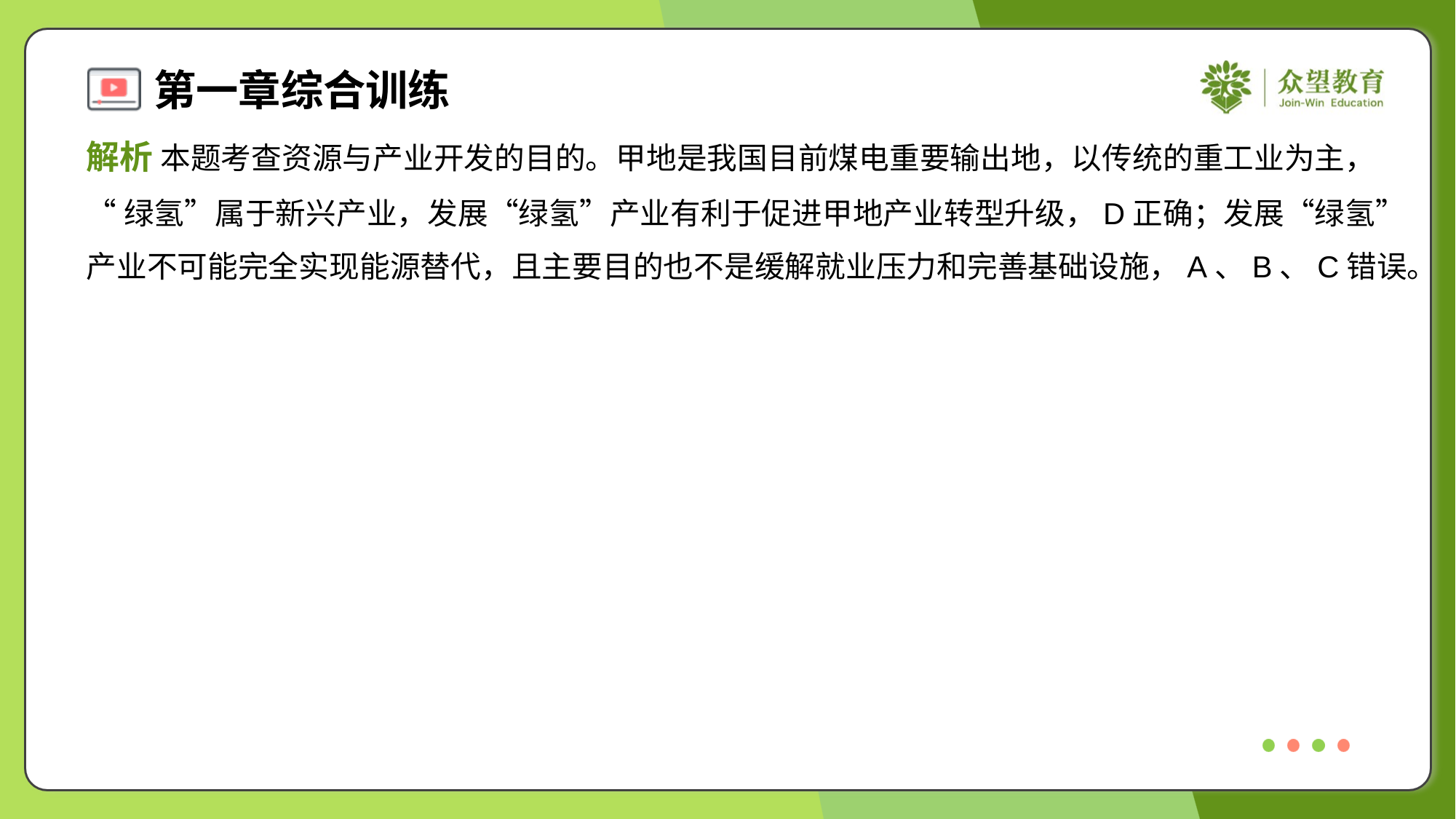

解析 本题考查资源与产业开发的目的。甲地是我国目前煤电重要输出地，以传统的重工业为主，
“绿氢”属于新兴产业，发展“绿氢”产业有利于促进甲地产业转型升级，D正确；发展“绿氢”
产业不可能完全实现能源替代，且主要目的也不是缓解就业压力和完善基础设施，A、B、C错误。